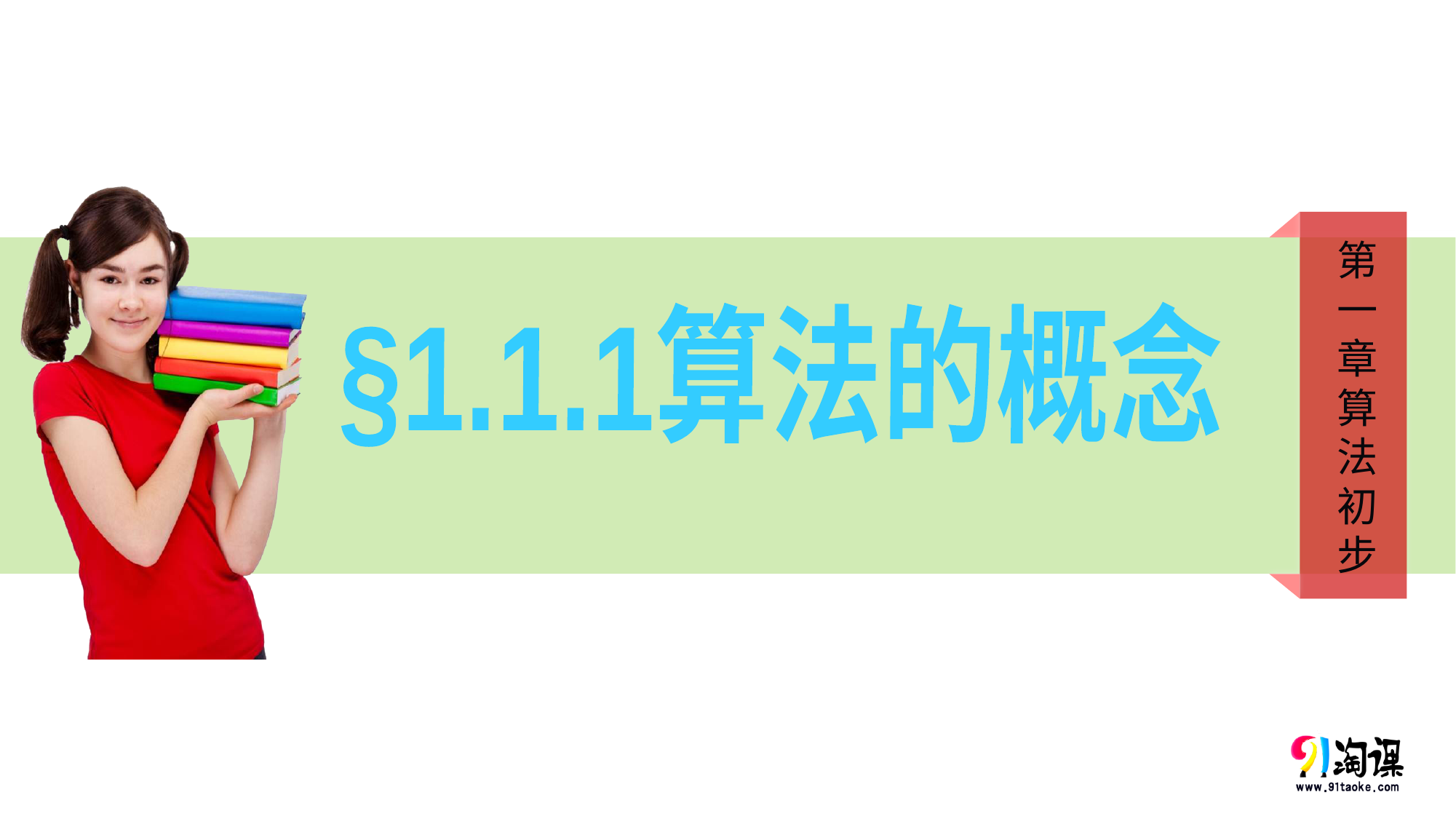

第
一
章
算
法
初
步
§1.1.1算法的概念